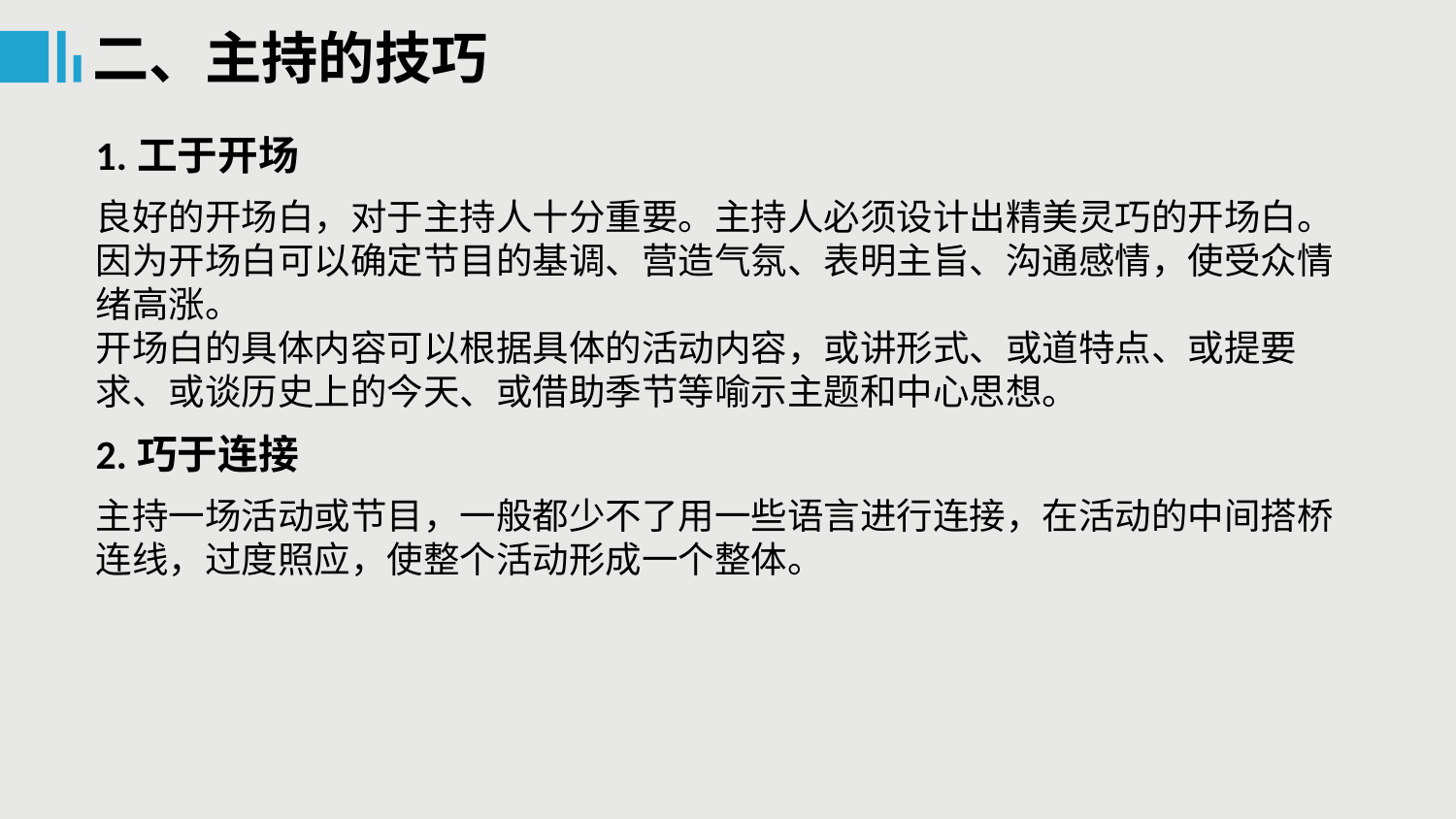

二、主持的技巧

1.工于开场
良好的开场白，对于主持人十分重要。主持人必须设计出精美灵巧的开场白。因为开场白可以确定节目的基调、营造气氛、表明主旨、沟通感情，使受众情绪高涨。
开场白的具体内容可以根据具体的活动内容，或讲形式、或道特点、或提要求、或谈历史上的今天、或借助季节等喻示主题和中心思想。
2.巧于连接
主持一场活动或节目，一般都少不了用一些语言进行连接，在活动的中间搭桥连线，过度照应，使整个活动形成一个整体。